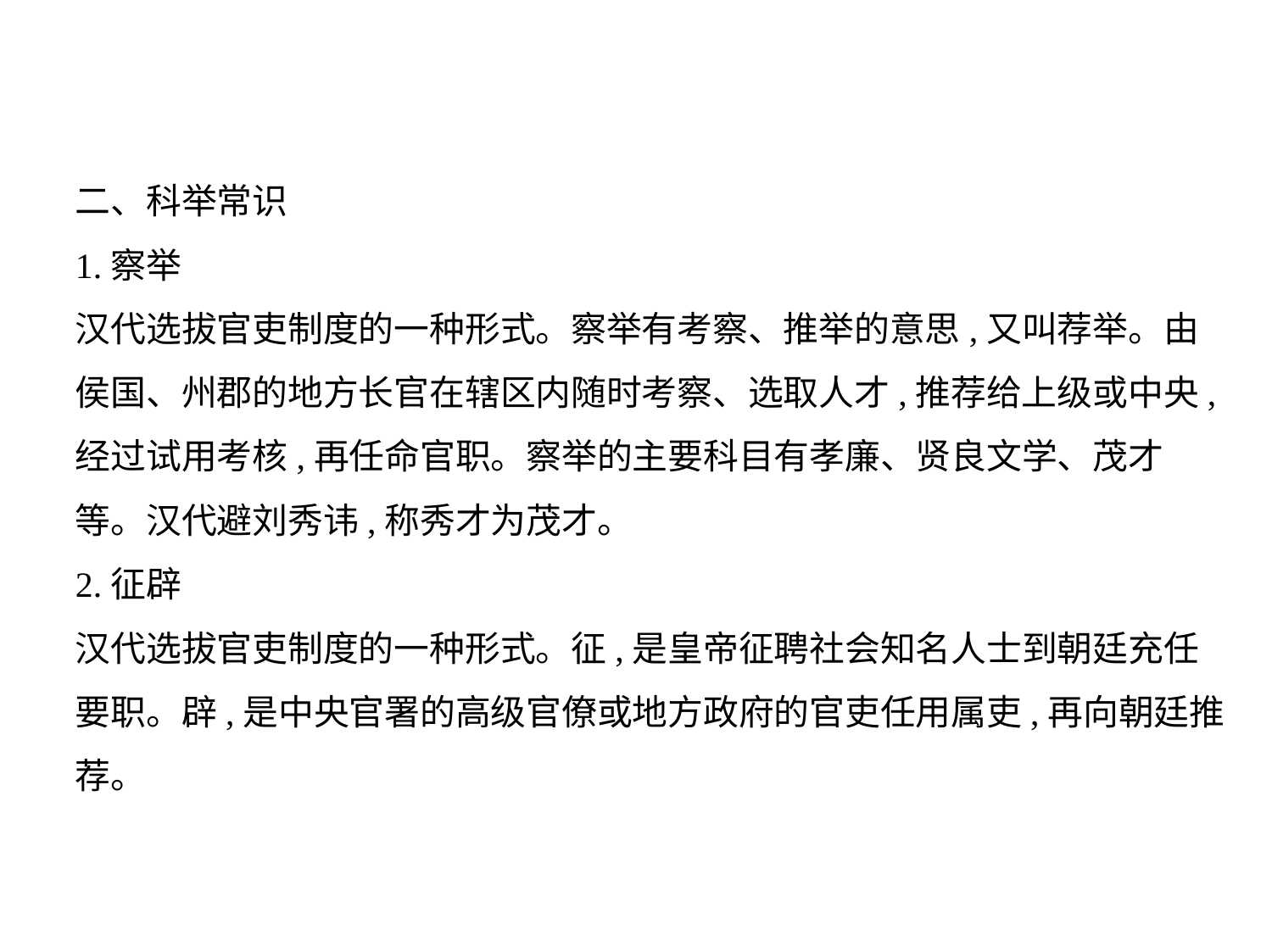

二、科举常识
1.察举
汉代选拔官吏制度的一种形式。察举有考察、推举的意思,又叫荐举。由
侯国、州郡的地方长官在辖区内随时考察、选取人才,推荐给上级或中央,
经过试用考核,再任命官职。察举的主要科目有孝廉、贤良文学、茂才
等。汉代避刘秀讳,称秀才为茂才。
2.征辟
汉代选拔官吏制度的一种形式。征,是皇帝征聘社会知名人士到朝廷充任
要职。辟,是中央官署的高级官僚或地方政府的官吏任用属吏,再向朝廷推
荐。